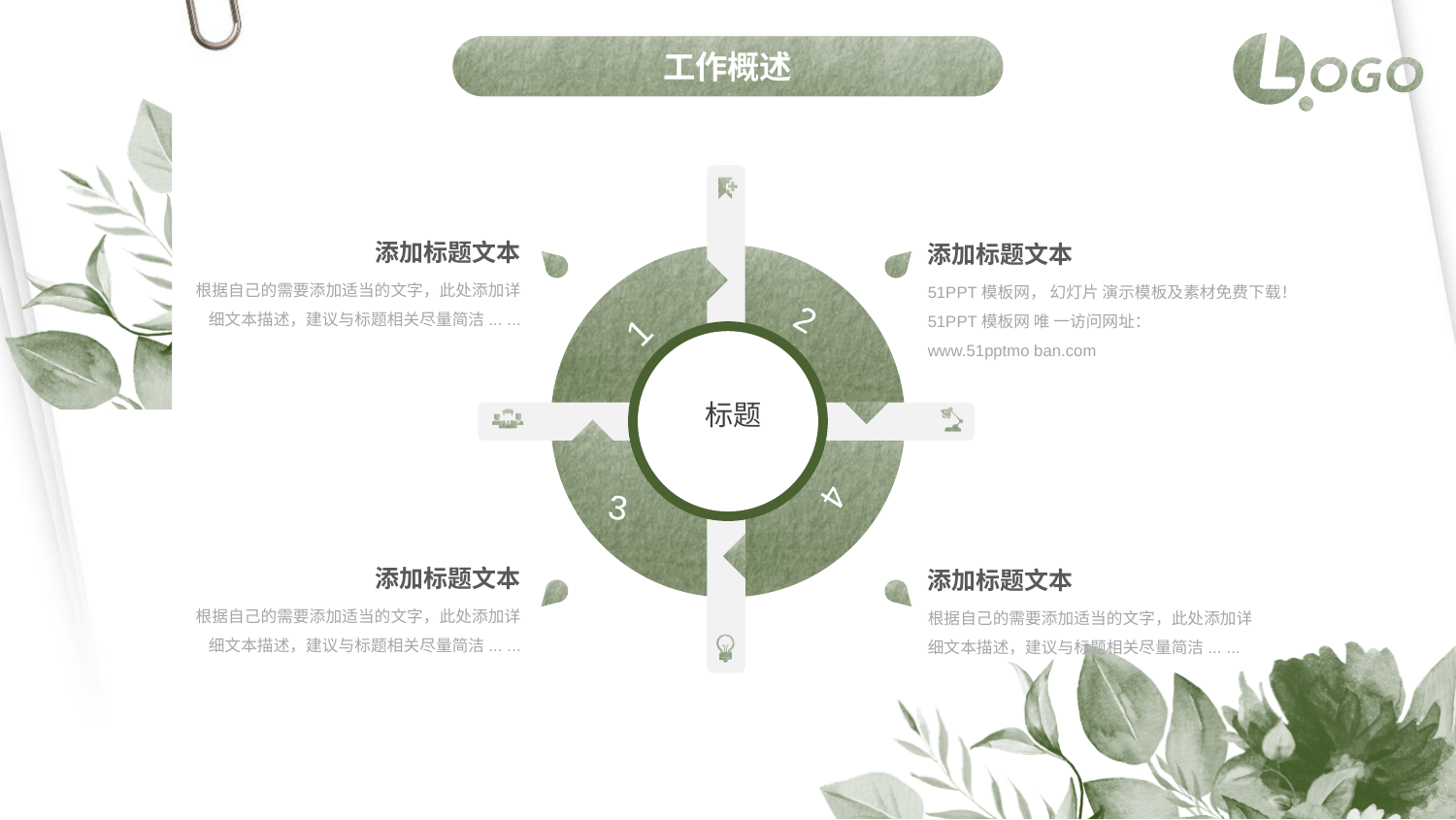

工作概述

添加标题文本
根据自己的需要添加适当的文字，此处添加详细文本描述，建议与标题相关尽量简洁... ...
添加标题文本
51PPT模板网， 幻灯片 演示模板及素材免费下载！
51PPT模板网 唯 一访问网址：
www.51pptmo ban.com

1

2

标题

3

4

添加标题文本
根据自己的需要添加适当的文字，此处添加详细文本描述，建议与标题相关尽量简洁... ...
添加标题文本
根据自己的需要添加适当的文字，此处添加详细文本描述，建议与标题相关尽量简洁... ...